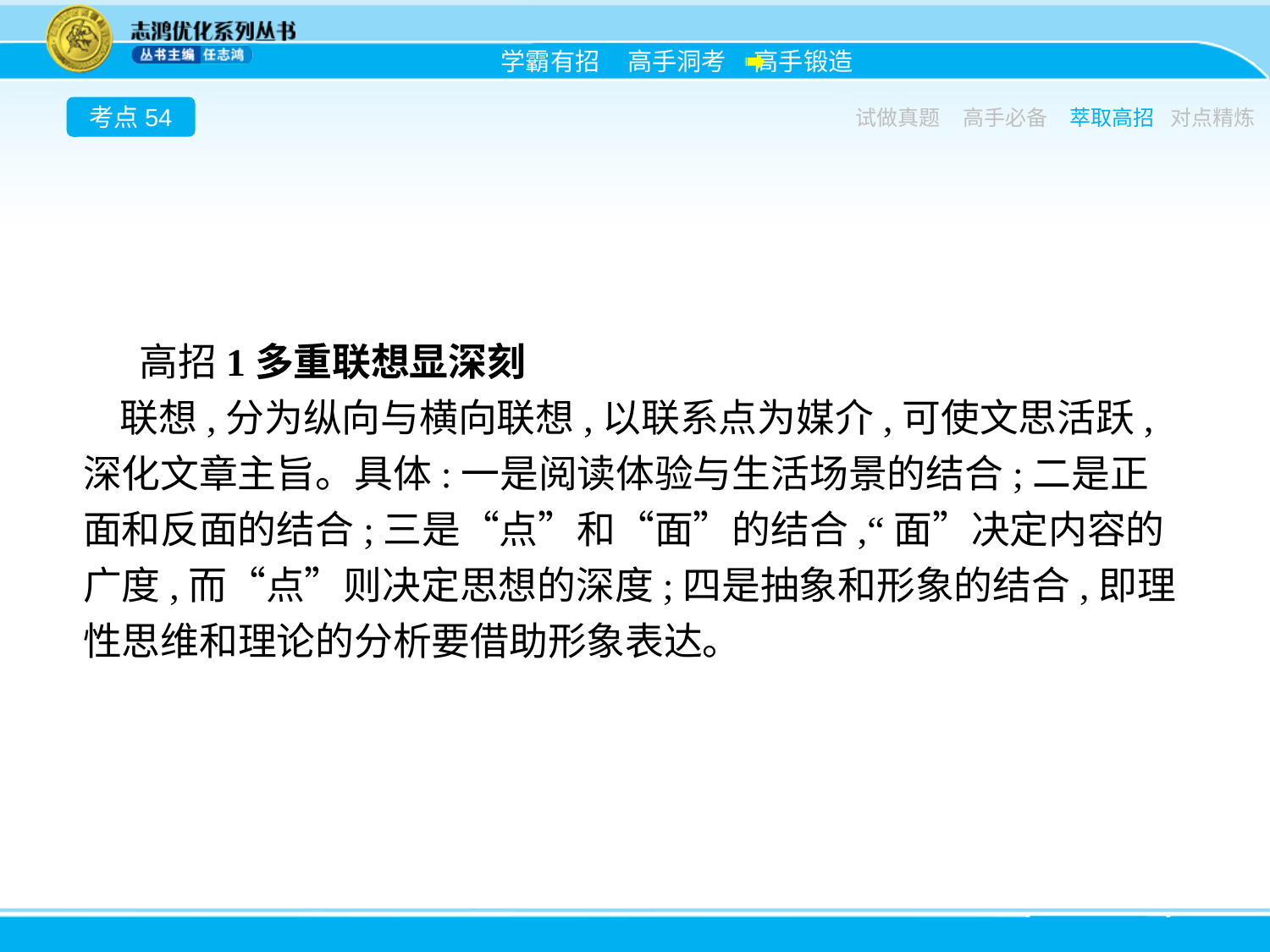

考点54
试做真题
高手必备
萃取高招
对点精炼
高招1多重联想显深刻
联想,分为纵向与横向联想,以联系点为媒介,可使文思活跃,深化文章主旨。具体:一是阅读体验与生活场景的结合;二是正面和反面的结合;三是“点”和“面”的结合,“面”决定内容的广度,而“点”则决定思想的深度;四是抽象和形象的结合,即理性思维和理论的分析要借助形象表达。